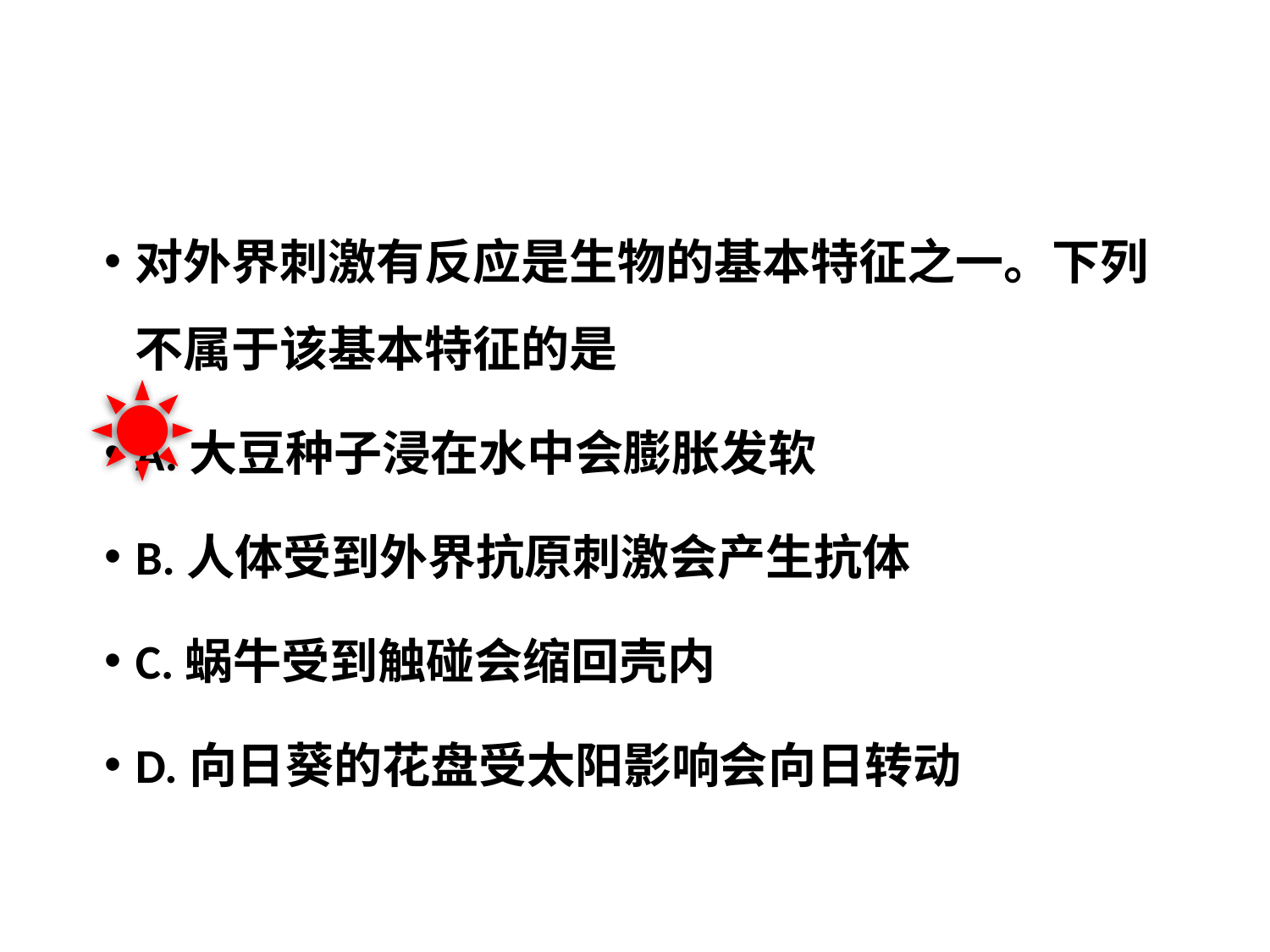

对外界刺激有反应是生物的基本特征之一。下列不属于该基本特征的是
A.大豆种子浸在水中会膨胀发软
B.人体受到外界抗原刺激会产生抗体
C.蜗牛受到触碰会缩回壳内
D.向日葵的花盘受太阳影响会向日转动